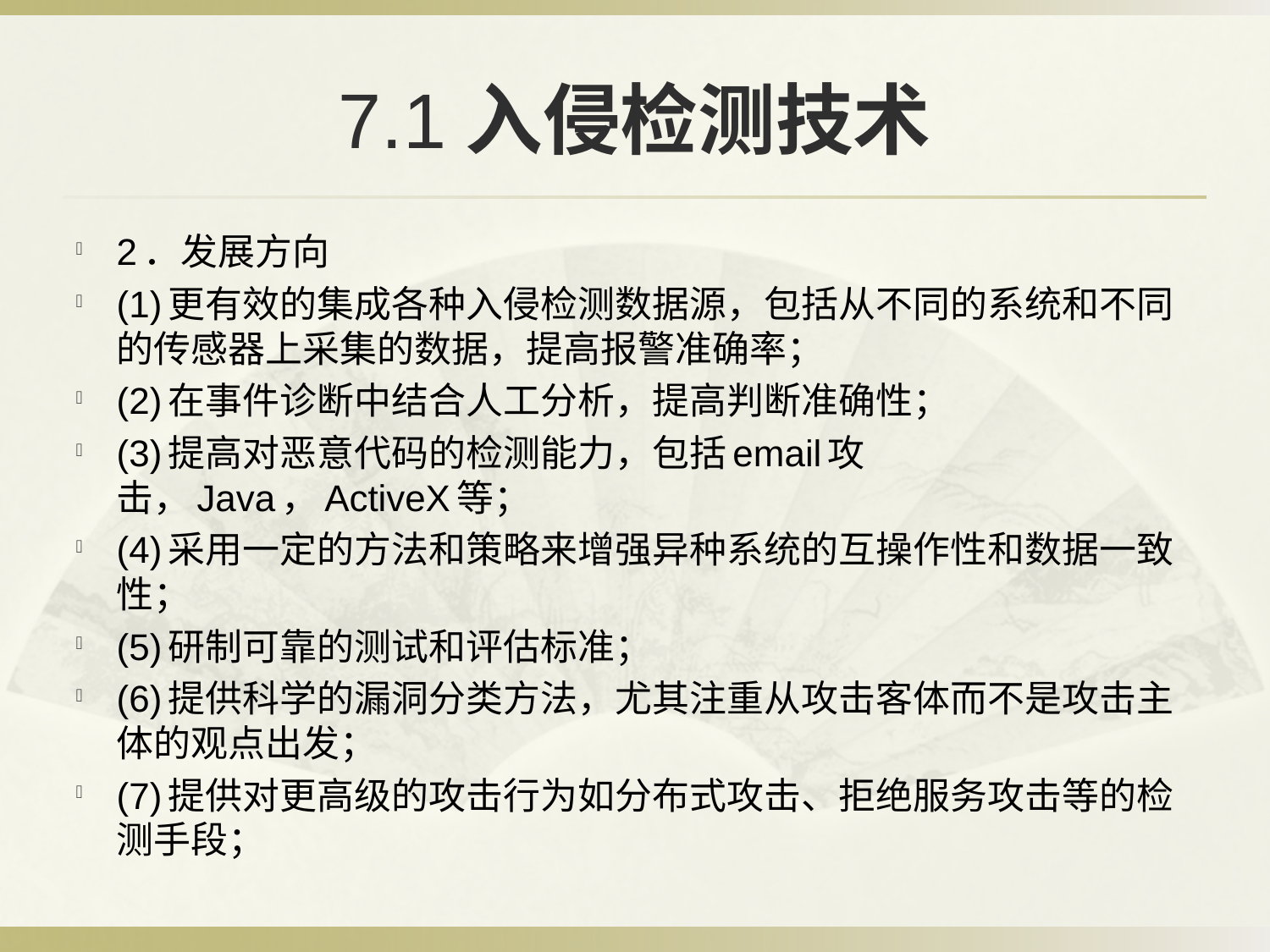

# 7.1入侵检测技术
2．发展方向
(1)更有效的集成各种入侵检测数据源，包括从不同的系统和不同的传感器上采集的数据，提高报警准确率；
(2)在事件诊断中结合人工分析，提高判断准确性；
(3)提高对恶意代码的检测能力，包括email攻击，Java，ActiveX等；
(4)采用一定的方法和策略来增强异种系统的互操作性和数据一致性；
(5)研制可靠的测试和评估标准；
(6)提供科学的漏洞分类方法，尤其注重从攻击客体而不是攻击主体的观点出发；
(7)提供对更高级的攻击行为如分布式攻击、拒绝服务攻击等的检测手段；